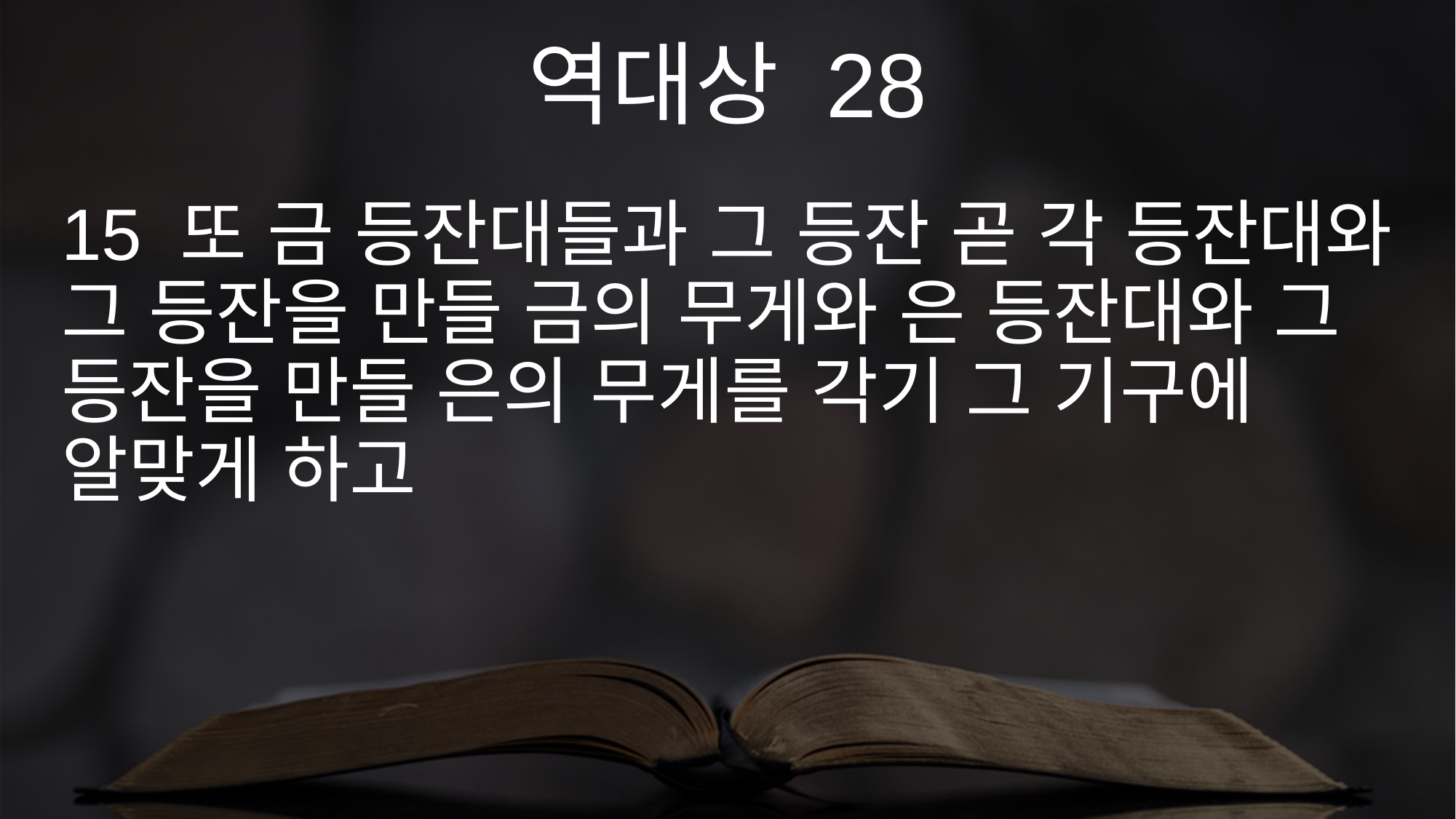

역대상 28
15 또 금 등잔대들과 그 등잔 곧 각 등잔대와 그 등잔을 만들 금의 무게와 은 등잔대와 그 등잔을 만들 은의 무게를 각기 그 기구에 알맞게 하고